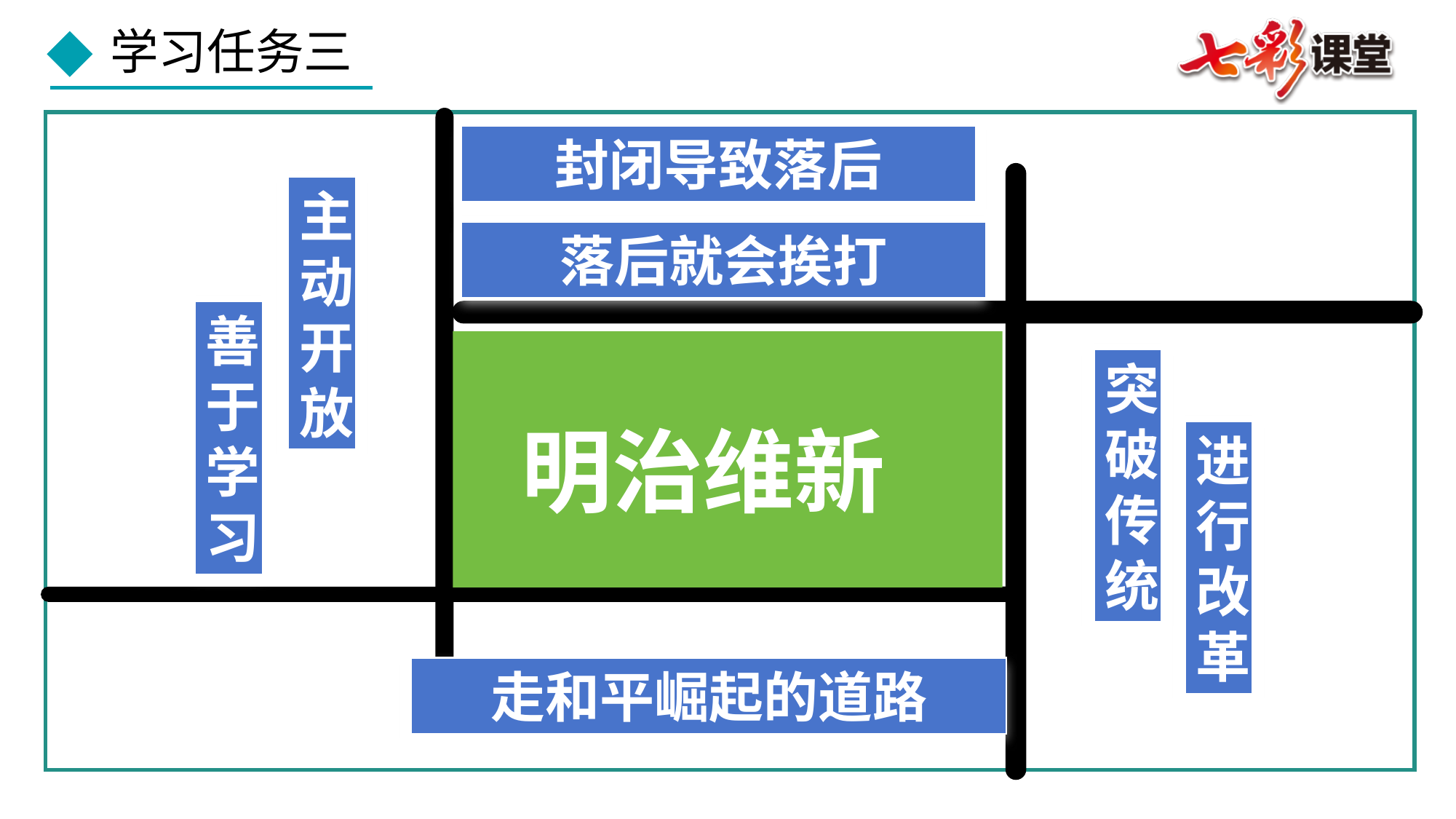

封闭导致落后
主动开放
落后就会挨打

善于学习

突破传统

明治维新
进行改革

走和平崛起的道路